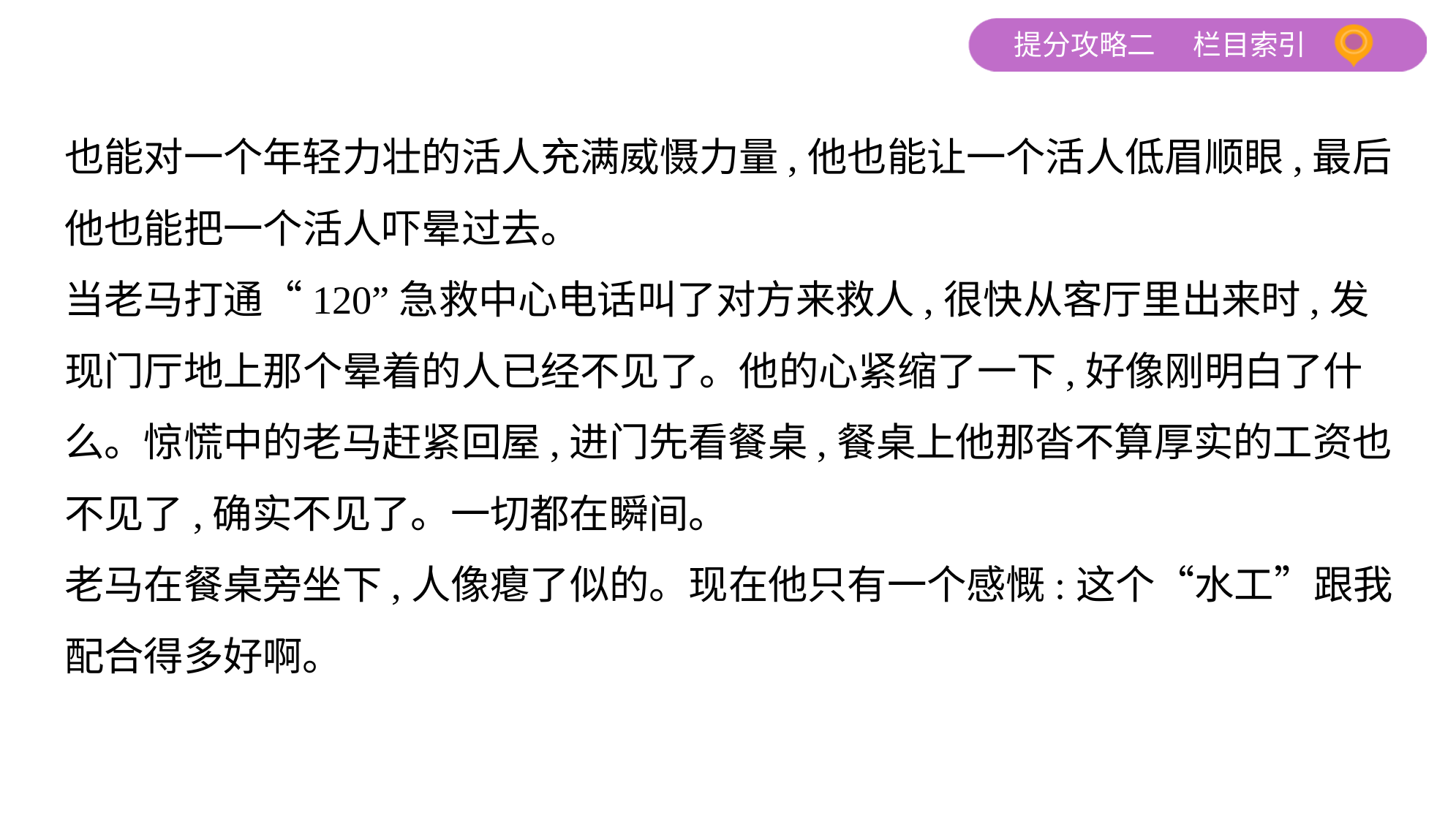

也能对一个年轻力壮的活人充满威慑力量,他也能让一个活人低眉顺眼,最后
他也能把一个活人吓晕过去。
当老马打通“120”急救中心电话叫了对方来救人,很快从客厅里出来时,发
现门厅地上那个晕着的人已经不见了。他的心紧缩了一下,好像刚明白了什
么。惊慌中的老马赶紧回屋,进门先看餐桌,餐桌上他那沓不算厚实的工资也
不见了,确实不见了。一切都在瞬间。
老马在餐桌旁坐下,人像瘪了似的。现在他只有一个感慨:这个“水工”跟我
配合得多好啊。